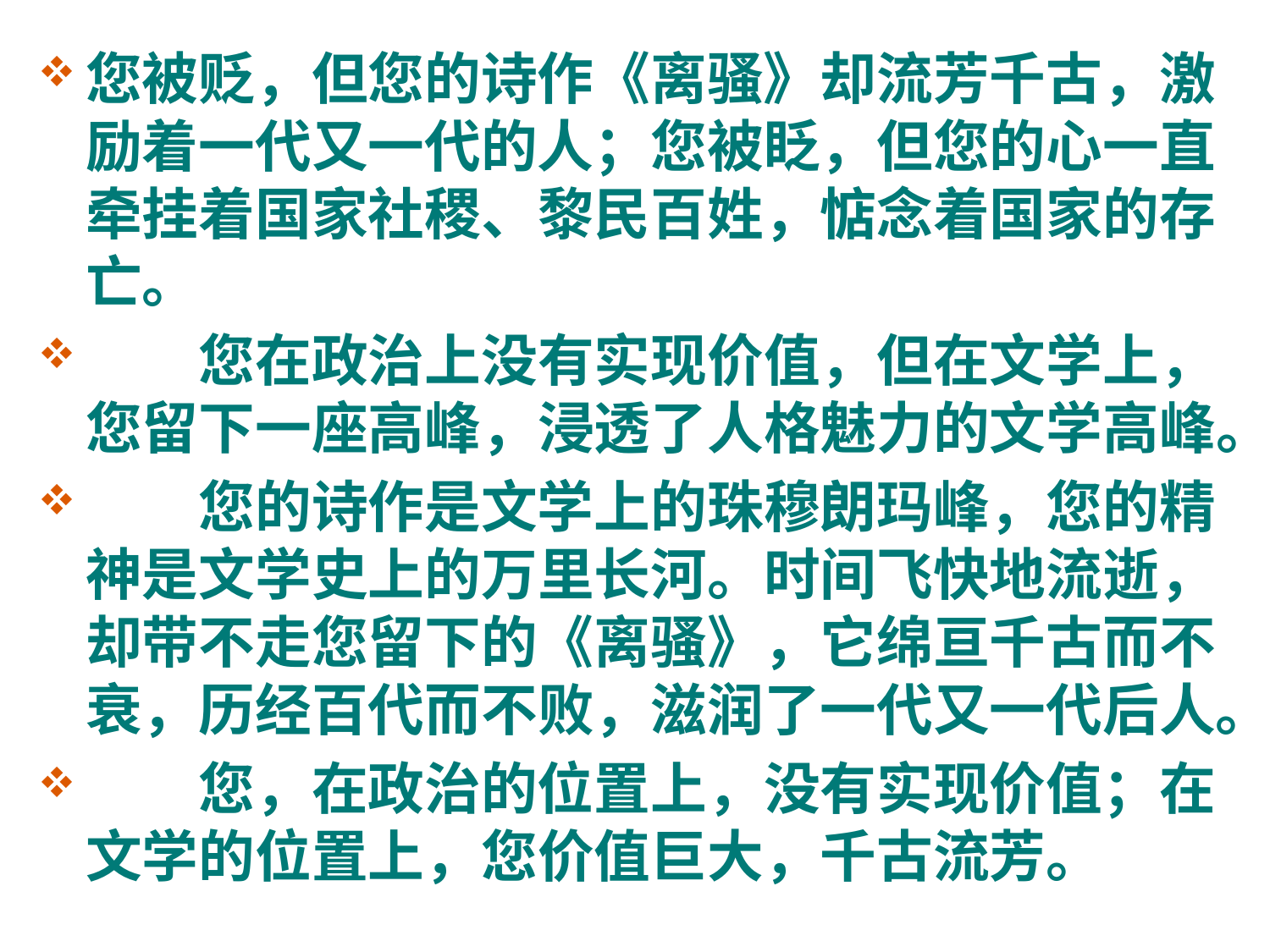

您被贬，但您的诗作《离骚》却流芳千古，激励着一代又一代的人；您被眨，但您的心一直牵挂着国家社稷、黎民百姓，惦念着国家的存亡。
　　您在政治上没有实现价值，但在文学上，您留下一座高峰，浸透了人格魅力的文学高峰。
　　您的诗作是文学上的珠穆朗玛峰，您的精神是文学史上的万里长河。时间飞快地流逝，却带不走您留下的《离骚》，它绵亘千古而不衰，历经百代而不败，滋润了一代又一代后人。
　　您，在政治的位置上，没有实现价值；在文学的位置上，您价值巨大，千古流芳。